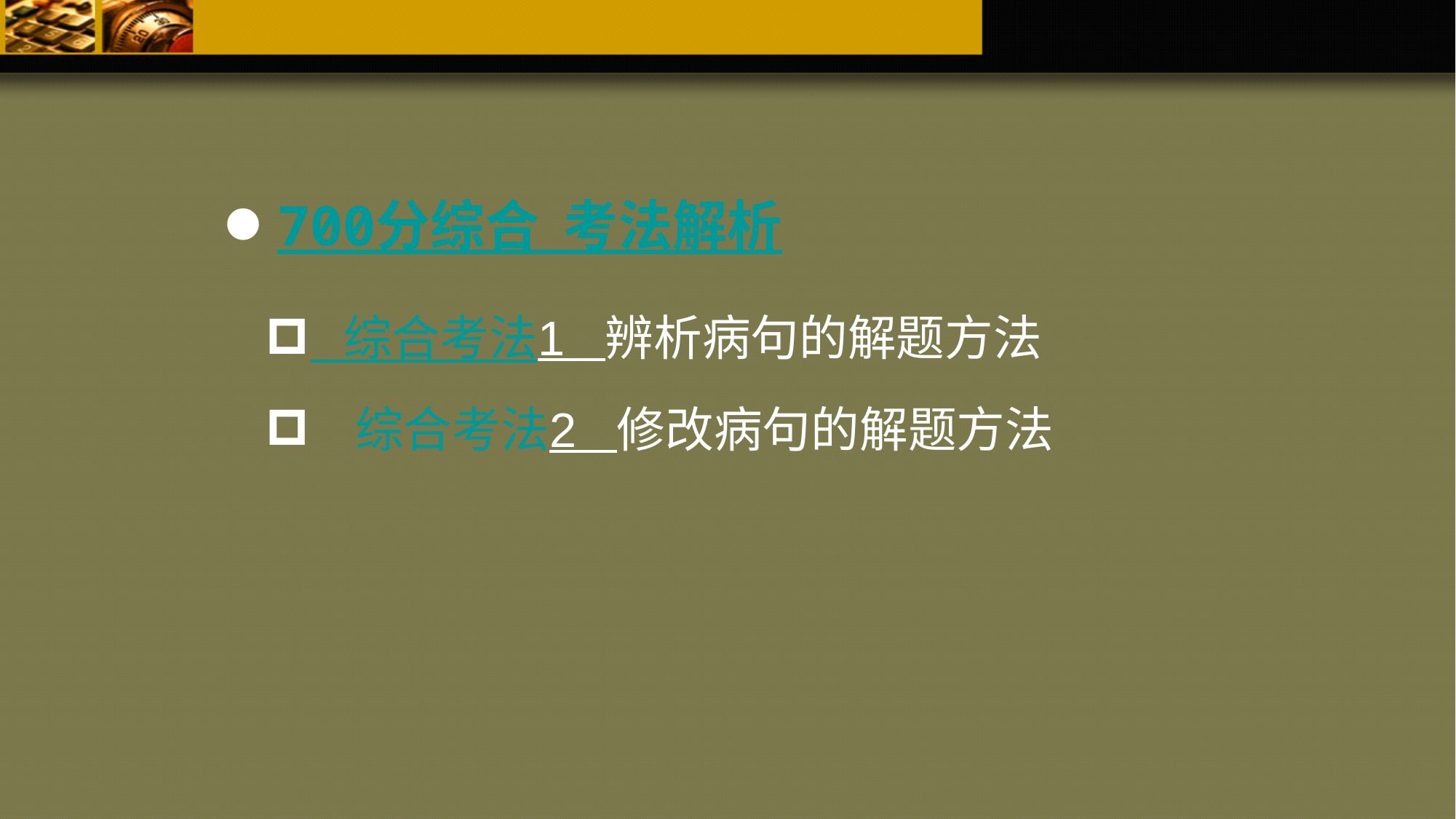

700分综合  考法解析
   综合考法1   辨析病句的解题方法
   综合考法2   修改病句的解题方法

3